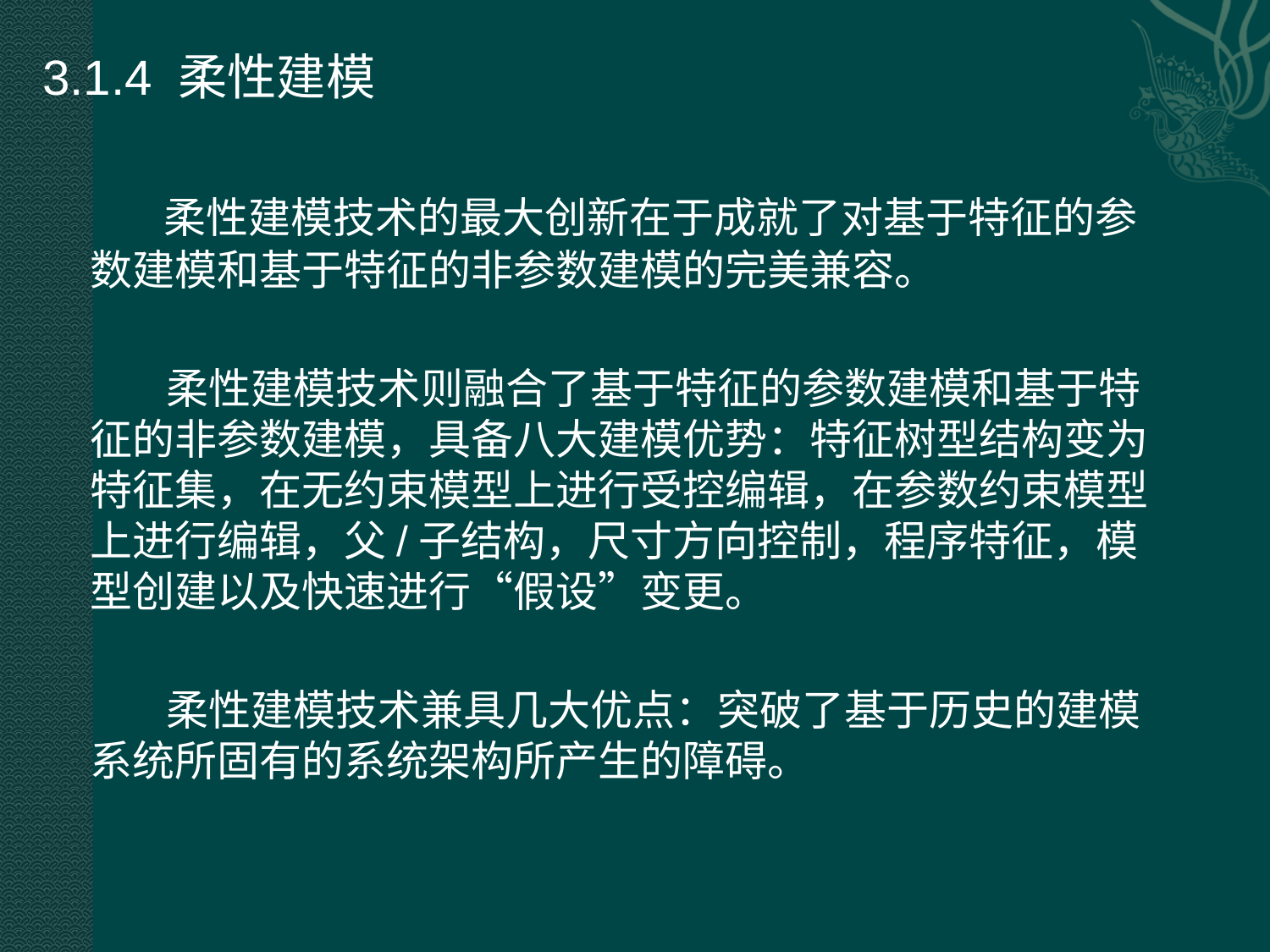

3.1.4 柔性建模

          柔性建模技术的最大创新在于成就了对基于特征的参数建模和基于特征的非参数建模的完美兼容。

            柔性建模技术则融合了基于特征的参数建模和基于特征的非参数建模，具备八大建模优势：特征树型结构变为特征集，在无约束模型上进行受控编辑，在参数约束模型上进行编辑，父/子结构，尺寸方向控制，程序特征，模型创建以及快速进行“假设”变更。

            柔性建模技术兼具几大优点：突破了基于历史的建模系统所固有的系统架构所产生的障碍。